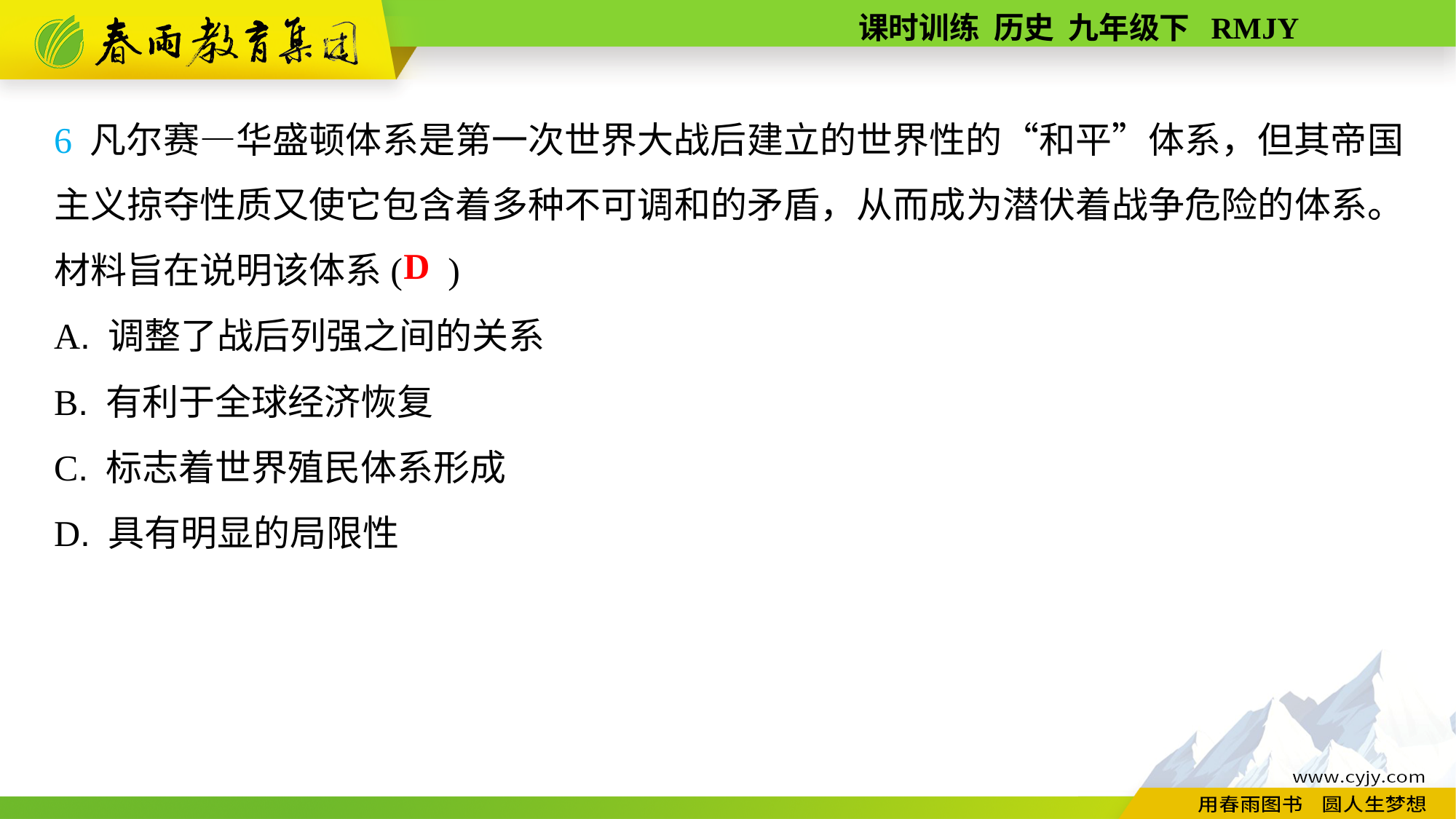

6 凡尔赛—华盛顿体系是第一次世界大战后建立的世界性的“和平”体系，但其帝国主义掠夺性质又使它包含着多种不可调和的矛盾，从而成为潜伏着战争危险的体系。材料旨在说明该体系(     )
A. 调整了战后列强之间的关系
B. 有利于全球经济恢复
C. 标志着世界殖民体系形成
D. 具有明显的局限性
D